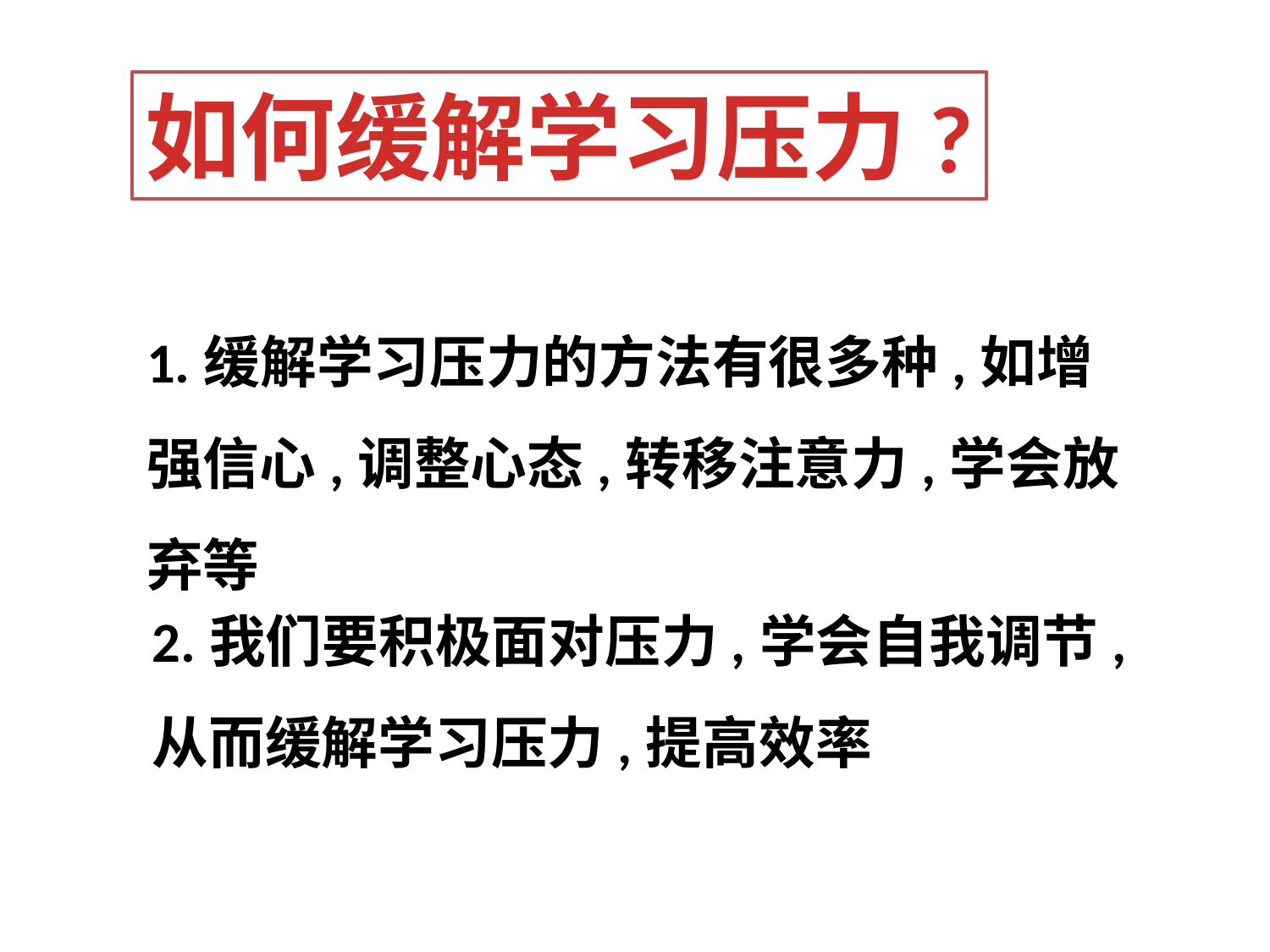

如何缓解学习压力?
1.缓解学习压力的方法有很多种,如增强信心,调整心态,转移注意力,学会放弃等
2.我们要积极面对压力,学会自我调节,从而缓解学习压力,提高效率